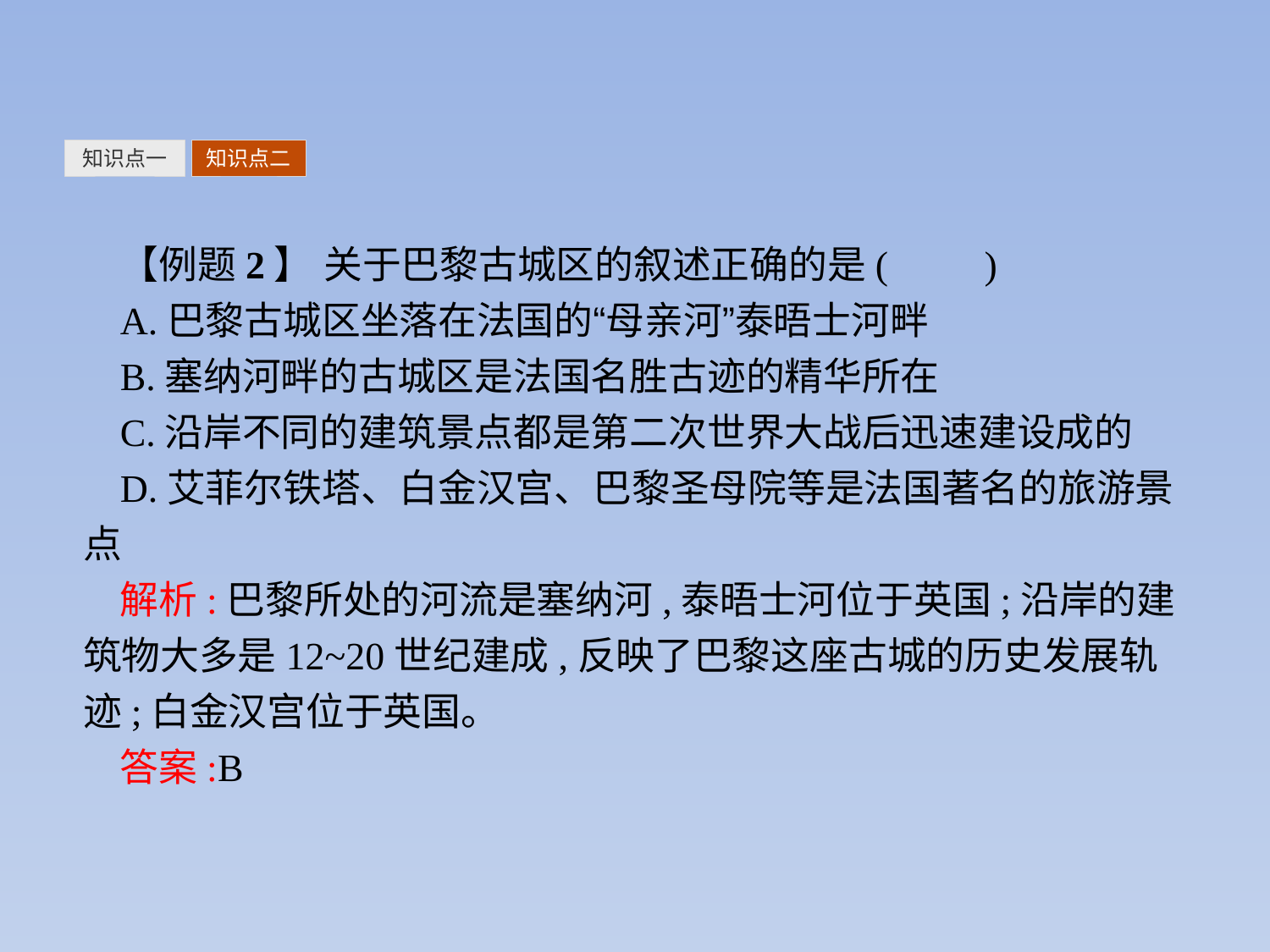

知识点一
知识点二
【例题2】 关于巴黎古城区的叙述正确的是(　　)
A.巴黎古城区坐落在法国的“母亲河”泰晤士河畔
B.塞纳河畔的古城区是法国名胜古迹的精华所在
C.沿岸不同的建筑景点都是第二次世界大战后迅速建设成的
D.艾菲尔铁塔、白金汉宫、巴黎圣母院等是法国著名的旅游景点
解析:巴黎所处的河流是塞纳河,泰晤士河位于英国;沿岸的建筑物大多是12~20世纪建成,反映了巴黎这座古城的历史发展轨迹;白金汉宫位于英国。
答案:B